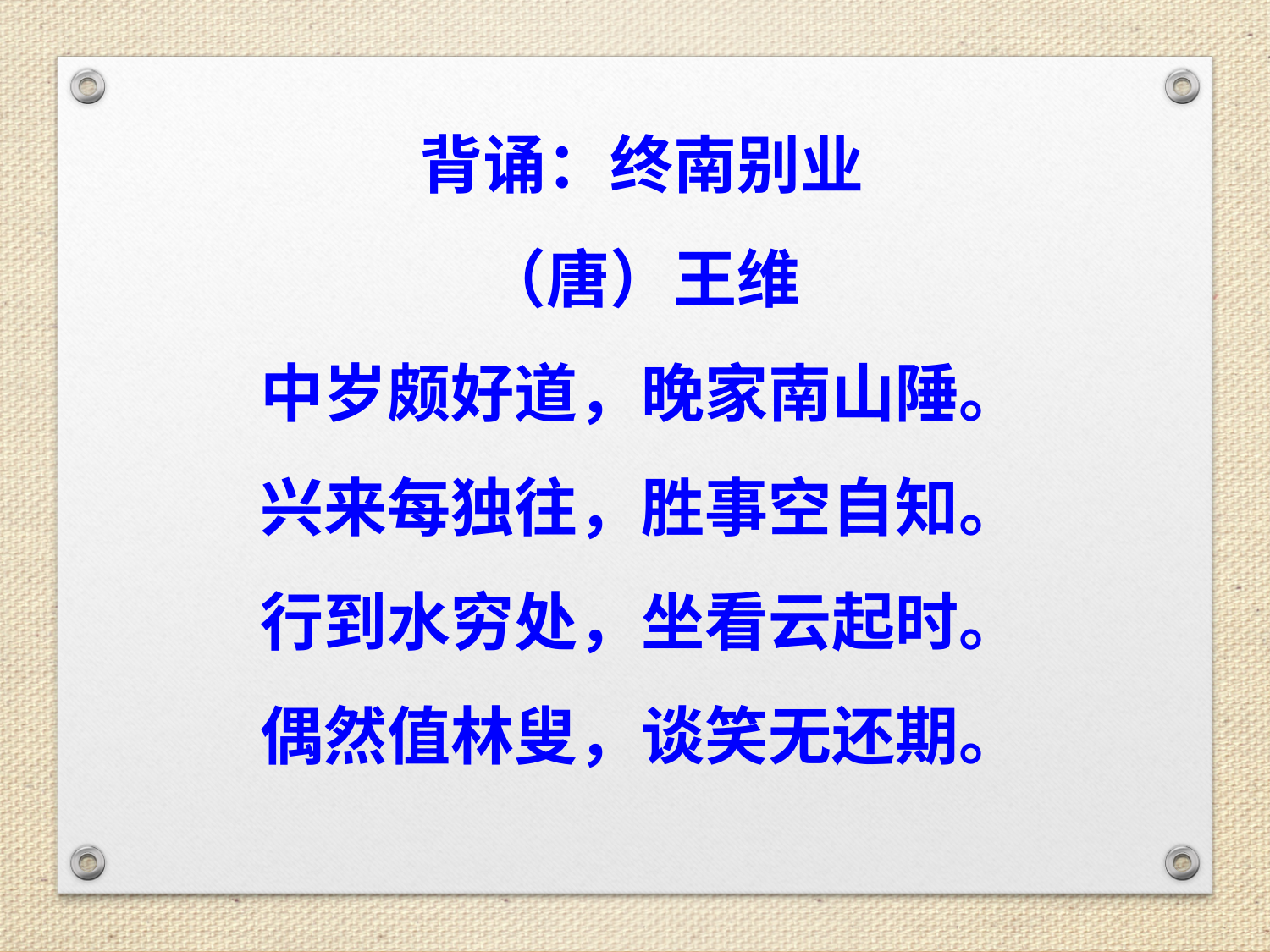

背诵：终南别业
（唐）王维
中岁颇好道，晚家南山陲。
兴来每独往，胜事空自知。
行到水穷处，坐看云起时。
偶然值林叟，谈笑无还期。